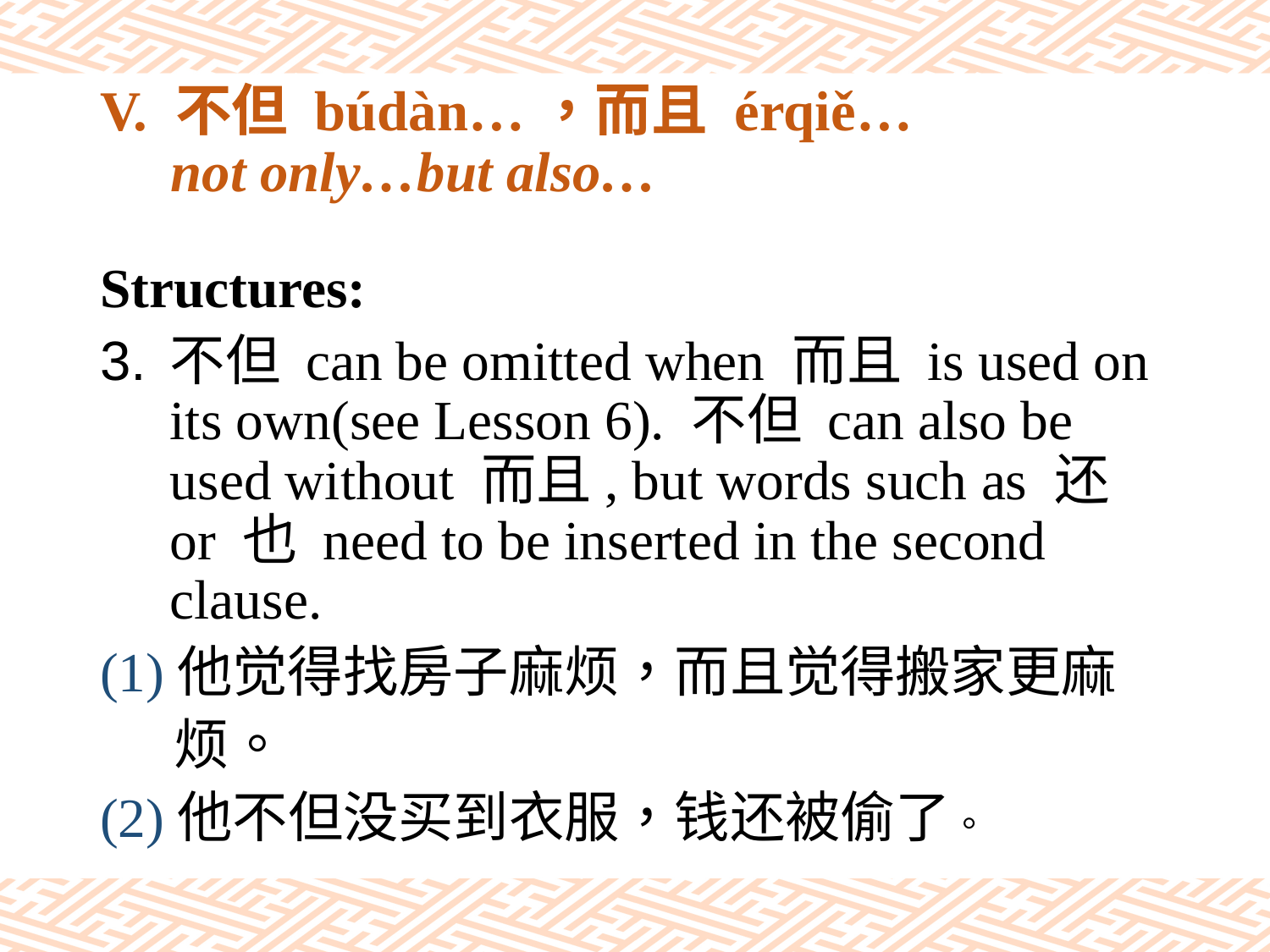

# V. 不但 búdàn…，而且 érqiě… not only…but also…
Structures:
不但 can be omitted when 而且 is used on its own(see Lesson 6). 不但 can also be used without 而且, but words such as 还 or 也 need to be inserted in the second clause.
(1)他觉得找房子麻烦，而且觉得搬家更麻
     烦。
(2)他不但没买到衣服，钱还被偷了。